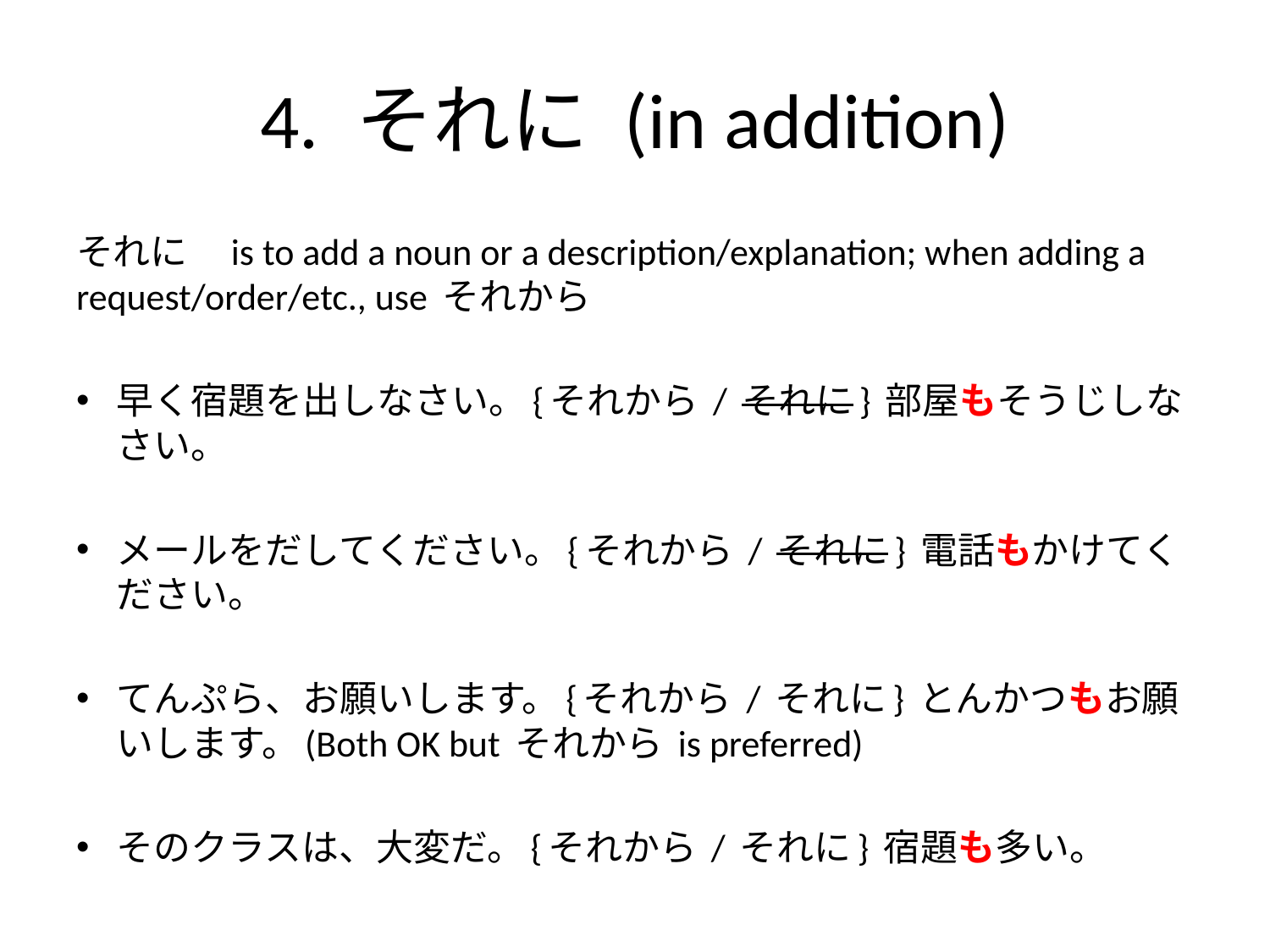

# 4. それに (in addition)
それに　is to add a noun or a description/explanation; when adding a request/order/etc., use それから

早く宿題を出しなさい。{それから / それに} 部屋もそうじしなさい。

メールをだしてください。{それから / それに} 電話もかけてください。

てんぷら、お願いします。{それから / それに} とんかつもお願いします。(Both OK but それから is preferred)

そのクラスは、大変だ。{それから / それに} 宿題も多い。